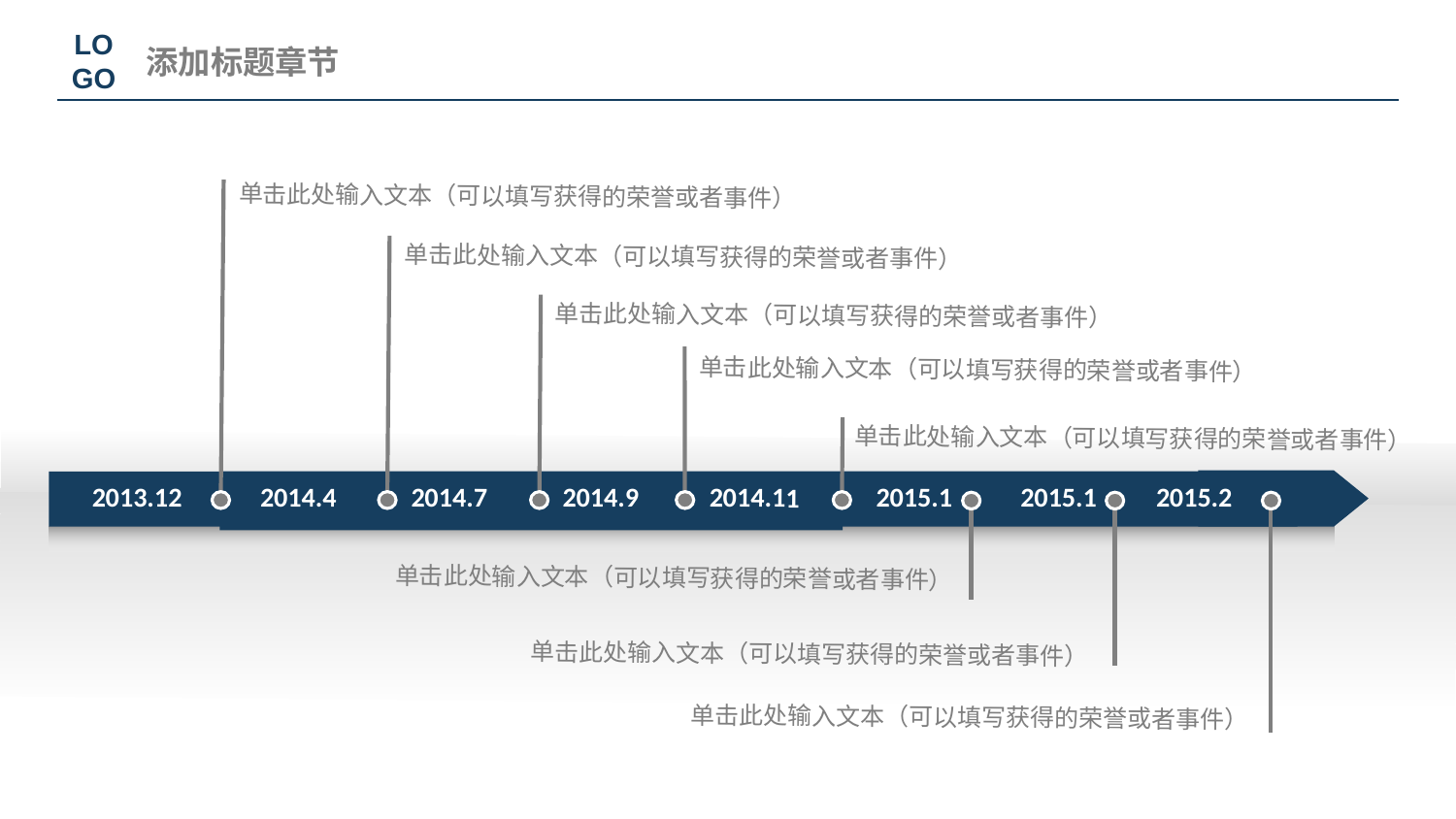

LO
GO
添加标题章节
单击此处输入文本（可以填写获得的荣誉或者事件）

单击此处输入文本（可以填写获得的荣誉或者事件）

单击此处输入文本（可以填写获得的荣誉或者事件）

单击此处输入文本（可以填写获得的荣誉或者事件）

单击此处输入文本（可以填写获得的荣誉或者事件）

2014.4
2014.7
2014.9
2015.1
2015.1
2015.2
2014.11
2013.12

单击此处输入文本（可以填写获得的荣誉或者事件）
单击此处输入文本（可以填写获得的荣誉或者事件）
单击此处输入文本（可以填写获得的荣誉或者事件）